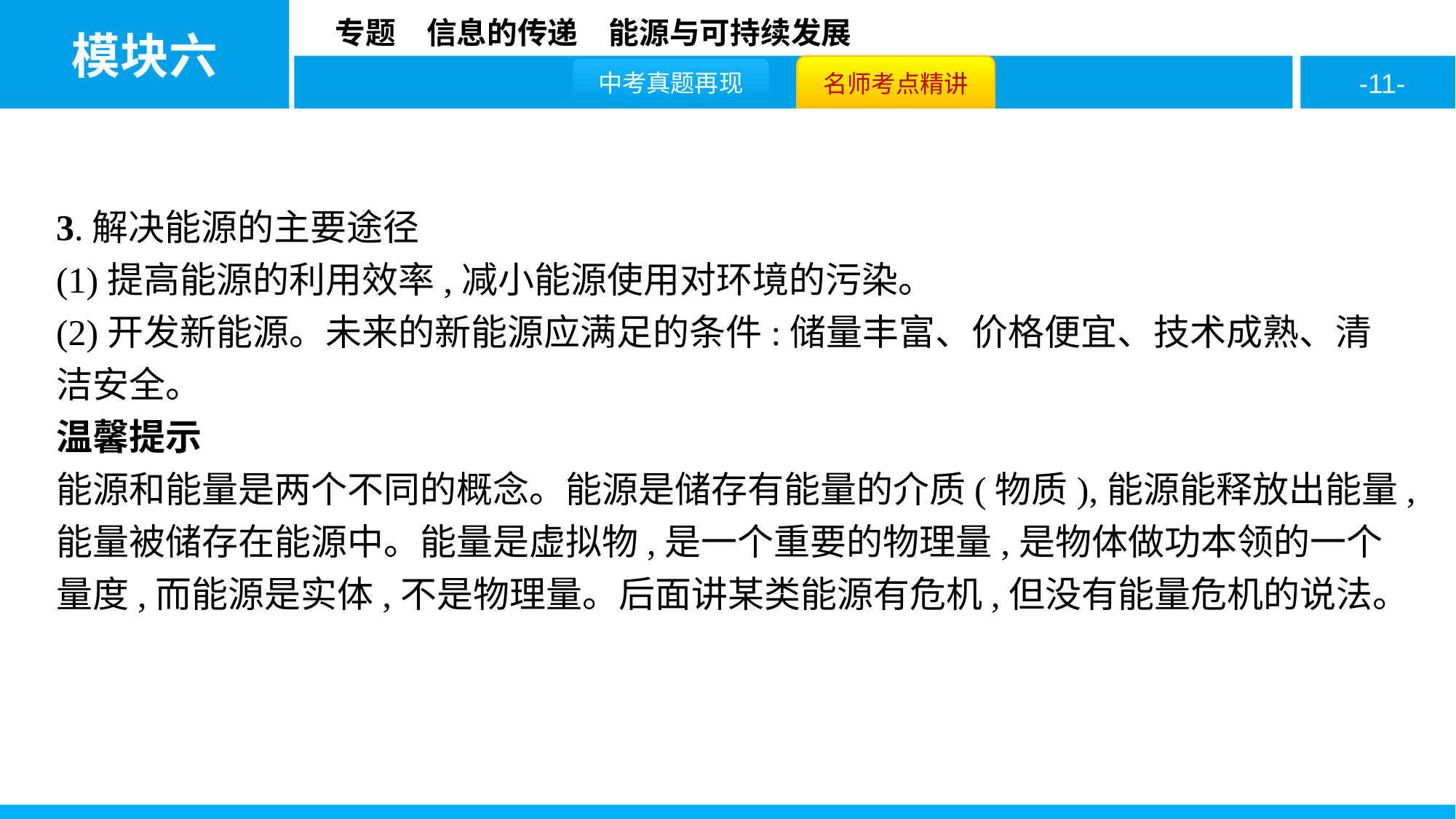

3.解决能源的主要途径
(1)提高能源的利用效率,减小能源使用对环境的污染。
(2)开发新能源。未来的新能源应满足的条件:储量丰富、价格便宜、技术成熟、清洁安全。
温馨提示
能源和能量是两个不同的概念。能源是储存有能量的介质(物质),能源能释放出能量,能量被储存在能源中。能量是虚拟物,是一个重要的物理量,是物体做功本领的一个量度,而能源是实体,不是物理量。后面讲某类能源有危机,但没有能量危机的说法。